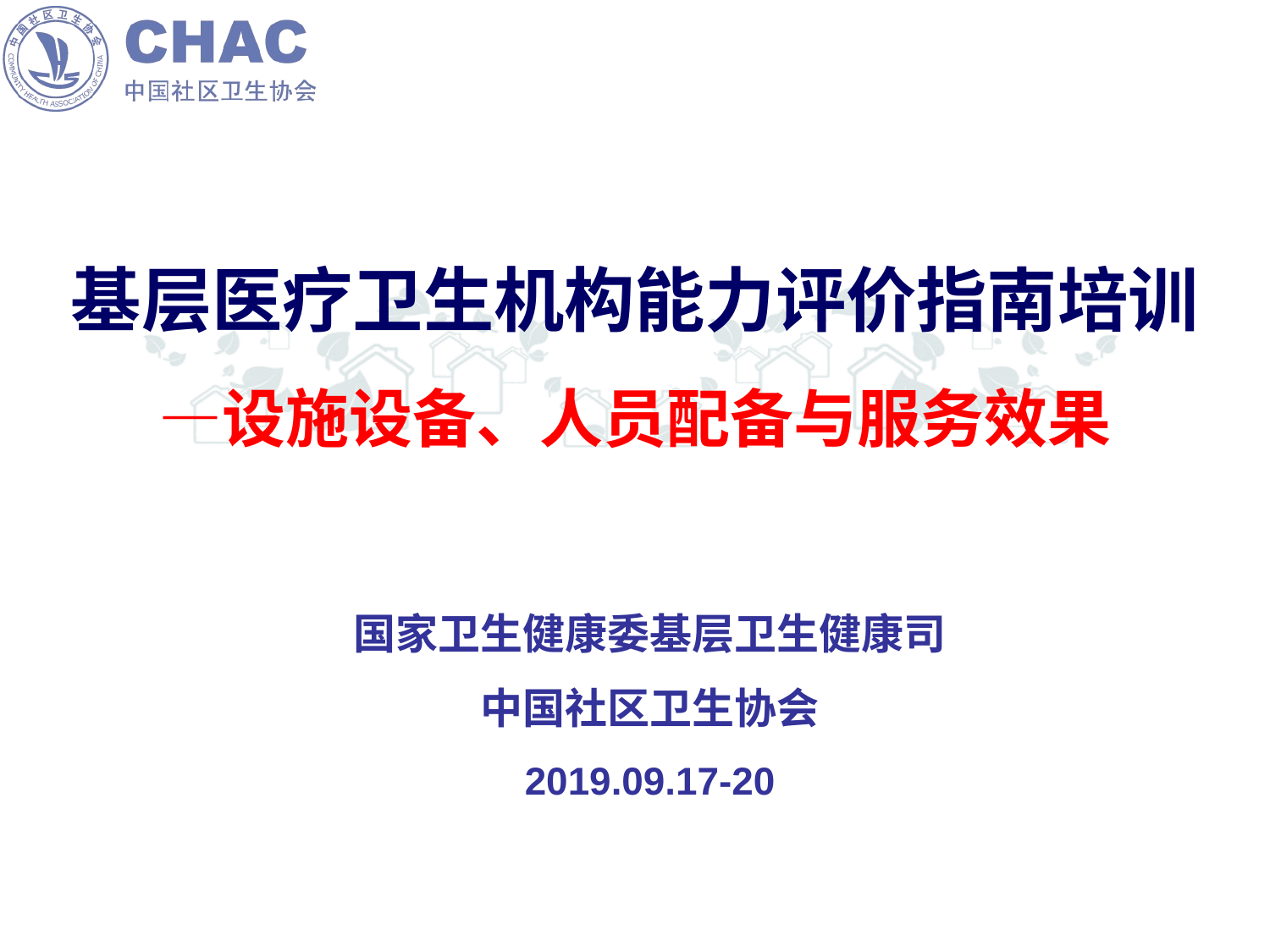

# 基层医疗卫生机构能力评价指南培训 —设施设备、人员配备与服务效果
国家卫生健康委基层卫生健康司
中国社区卫生协会
2019.09.17-20